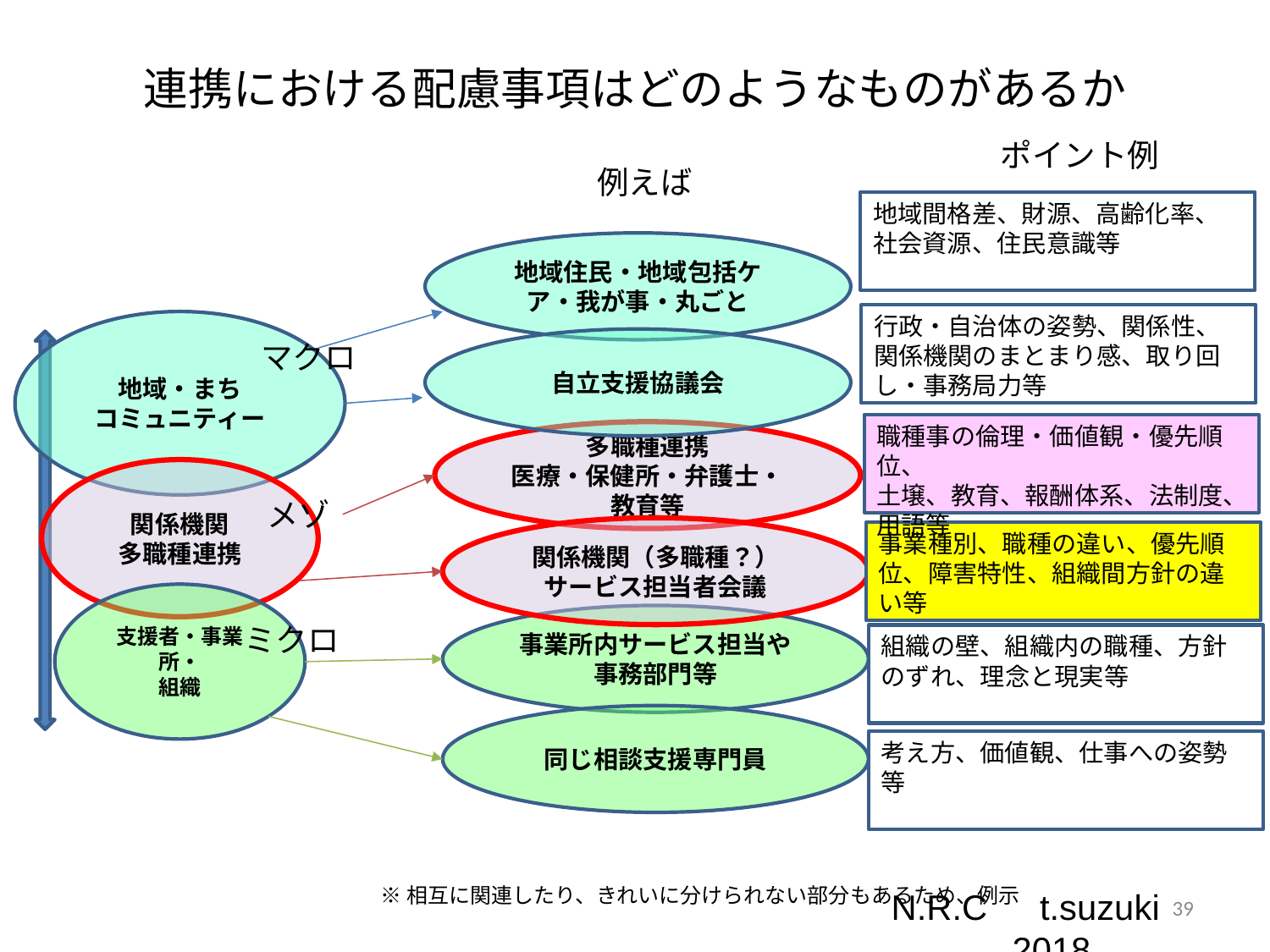

# 連携における配慮事項はどのようなものがあるか
ポイント例
例えば
地域住民・地域包括ケア・我が事・丸ごと
自立支援協議会
多職種連携
医療・保健所・弁護士・教育等
関係機関（多職種？）
サービス担当者会議
事業所内サービス担当や事務部門等
同じ相談支援専門員
地域・まち
コミュニティー

マクロ
関係機関
多職種連携
メゾ
支援者・事業所・
組織
ミクロ
地域間格差、財源、高齢化率、社会資源、住民意識等
行政・自治体の姿勢、関係性、関係機関のまとまり感、取り回し・事務局力等
職種事の倫理・価値観・優先順位、
土壌、教育、報酬体系、法制度、用語等
事業種別、職種の違い、優先順位、障害特性、組織間方針の違い等
組織の壁、組織内の職種、方針のずれ、理念と現実等
考え方、価値観、仕事への姿勢等
※相互に関連したり、きれいに分けられない部分もあるため、例示
39
N.R.C　t.suzuki　2018